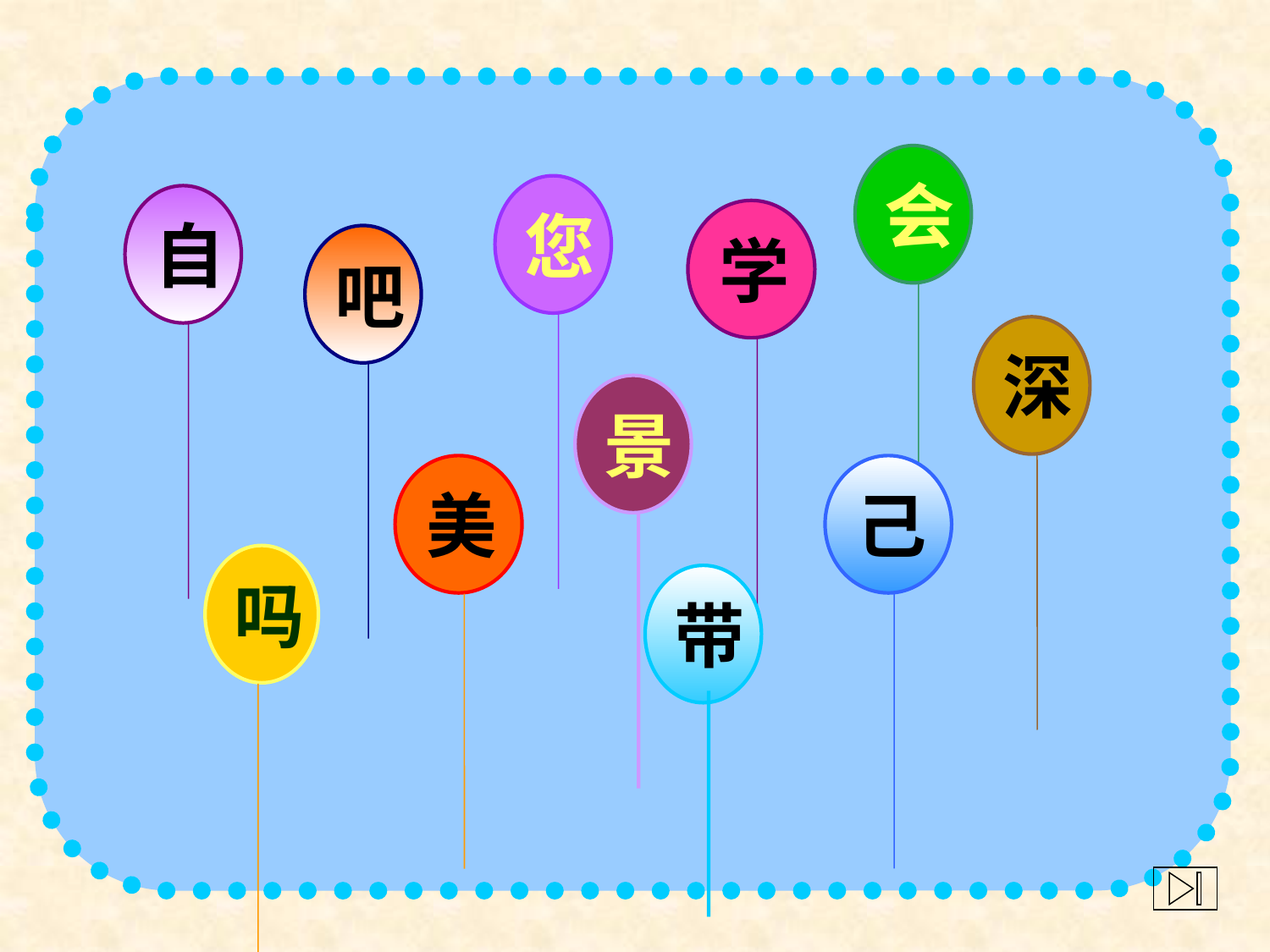

|  |
| --- |
|  |

会

您

自

学

吧

深

景

美

己

吗

带